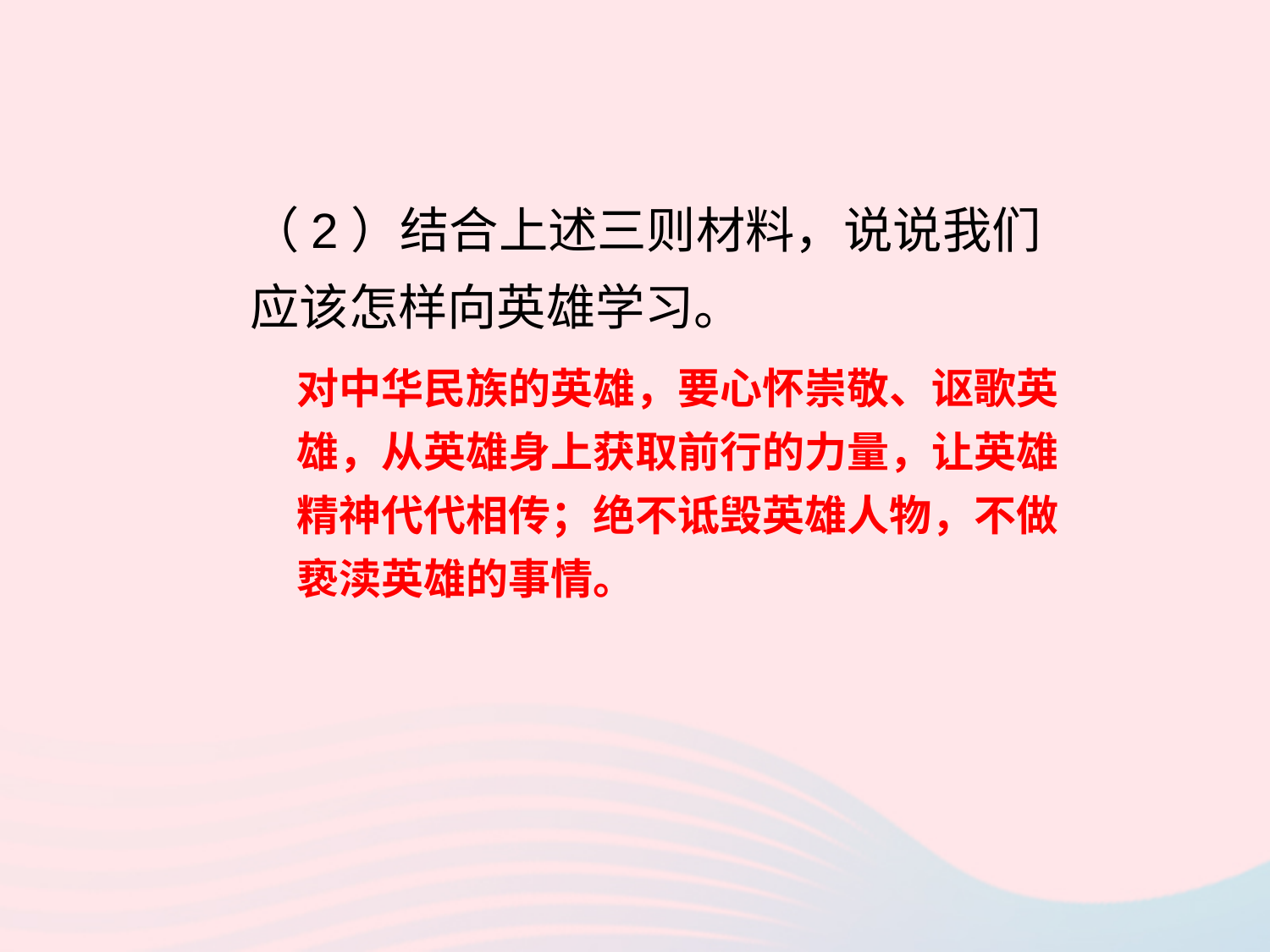

（2）结合上述三则材料，说说我们应该怎样向英雄学习。
对中华民族的英雄，要心怀崇敬、讴歌英雄，从英雄身上获取前行的力量，让英雄精神代代相传；绝不诋毁英雄人物，不做亵渎英雄的事情。